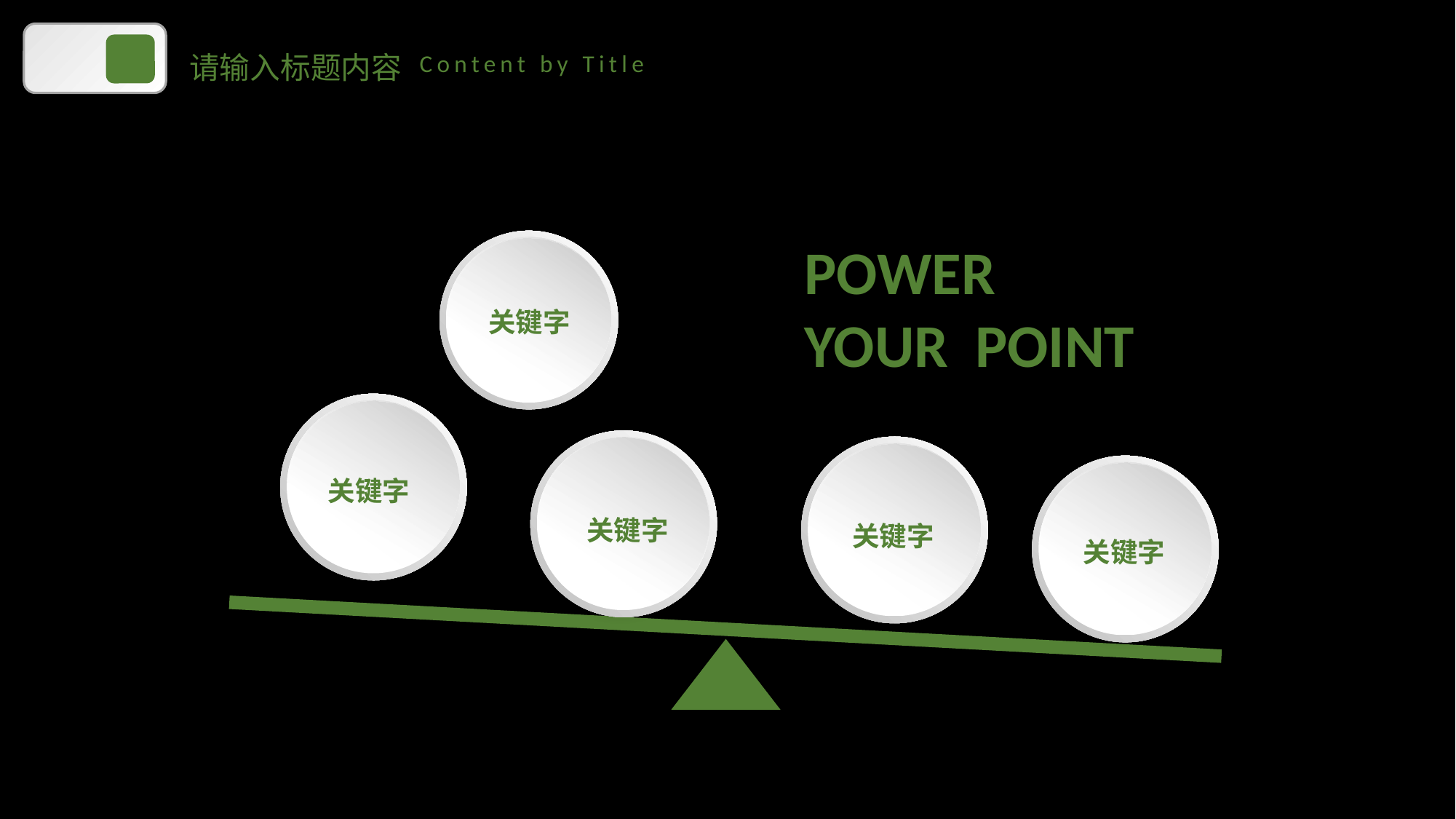

请输入标题内容
Content by Title
POWER
YOUR  POINT

关键字

关键字

关键字
关键字
关键字